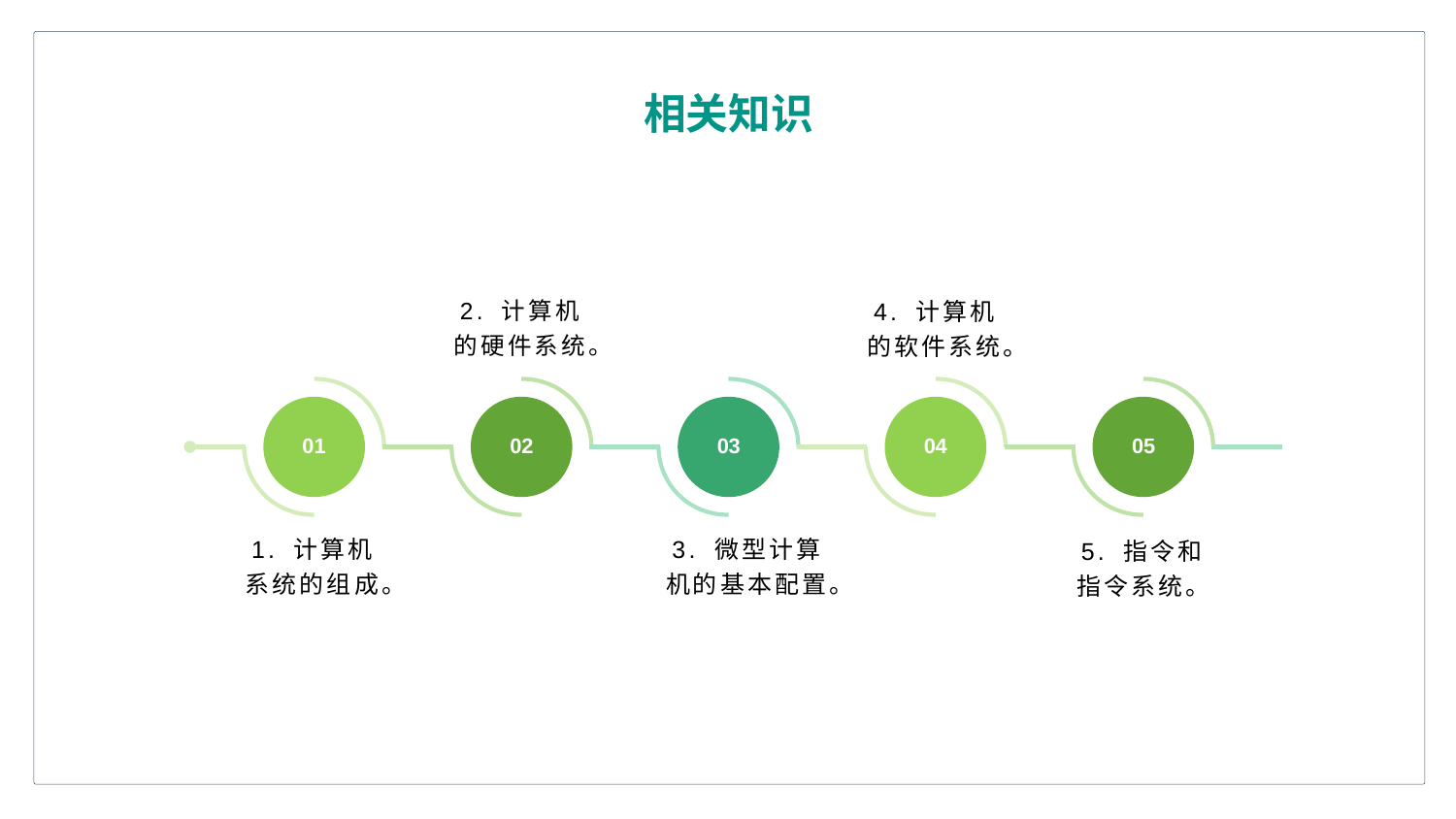

相关知识
2. 计算机的硬件系统。
4. 计算机的软件系统。

01
02
03
04
05

1. 计算机系统的组成。
3. 微型计算机的基本配置。
5. 指令和指令系统。